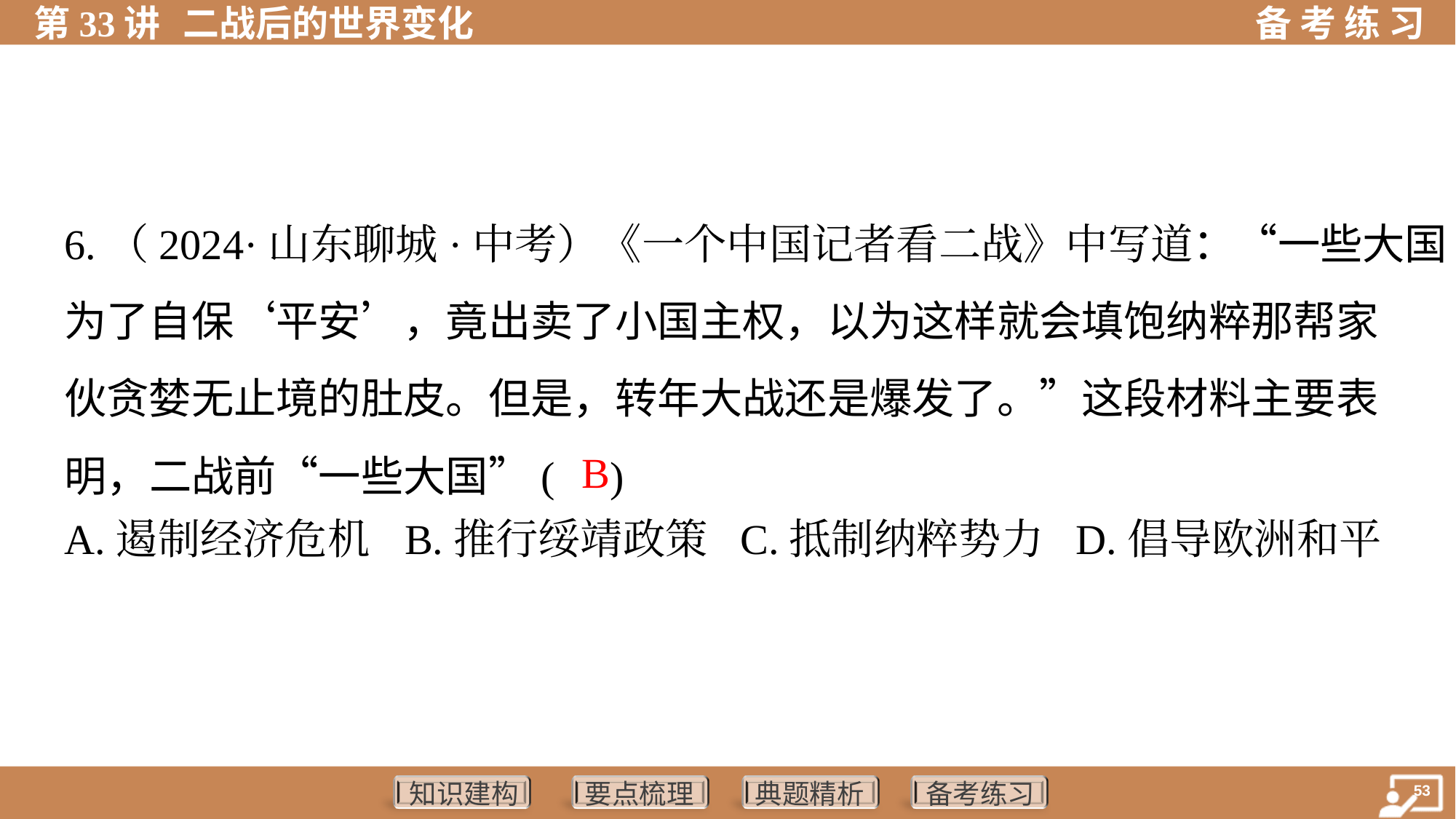

6.（2024·山东聊城·中考）《一个中国记者看二战》中写道：“一些大国
为了自保‘平安’，竟出卖了小国主权，以为这样就会填饱纳粹那帮家
伙贪婪无止境的肚皮。但是，转年大战还是爆发了。”这段材料主要表
明，二战前“一些大国”(     )
B
A.遏制经济危机	B.推行绥靖政策	C.抵制纳粹势力	D.倡导欧洲和平